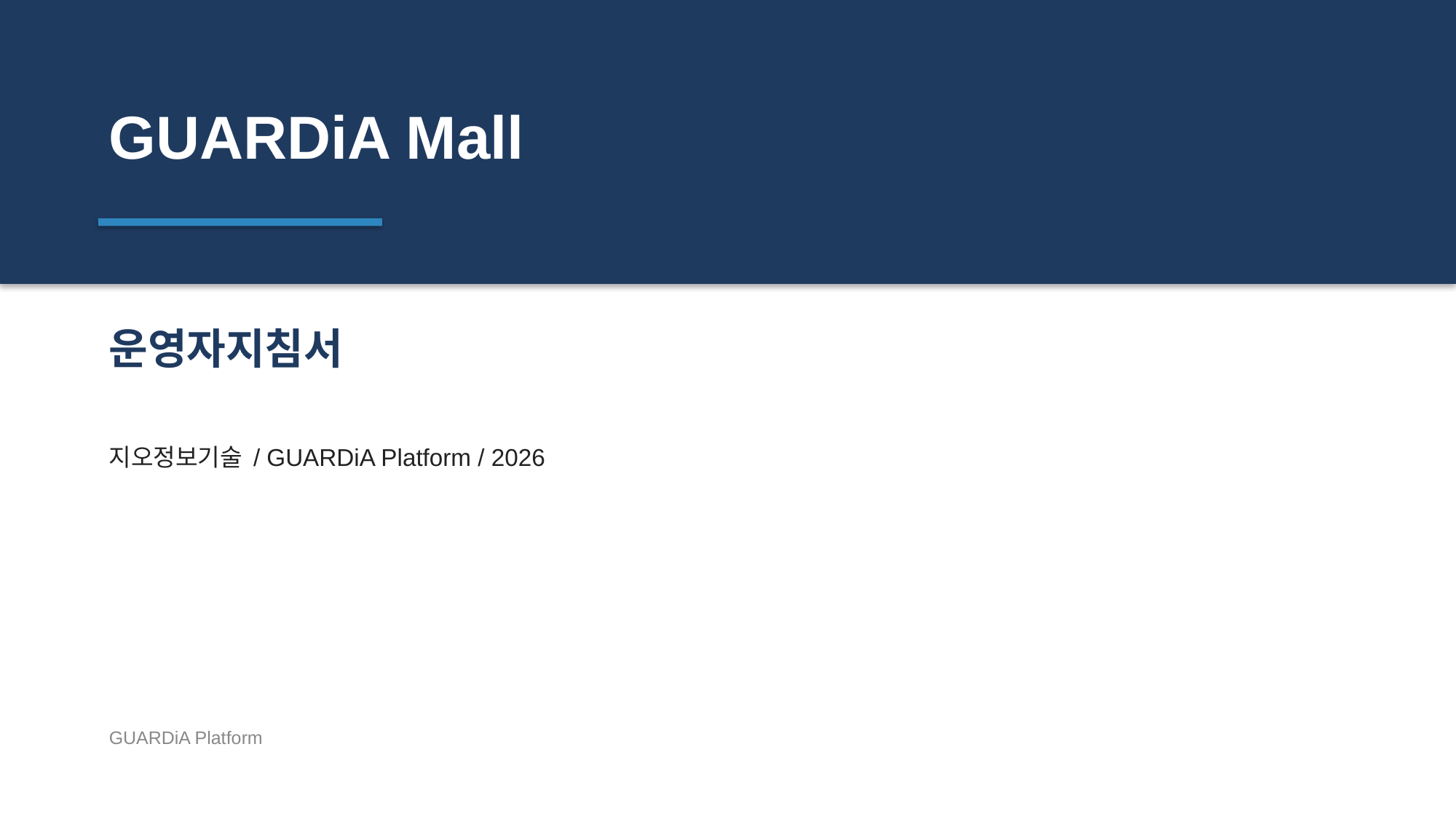

GUARDiA Mall

운영자지침서
지오정보기술 / GUARDiA Platform / 2026
GUARDiA Platform